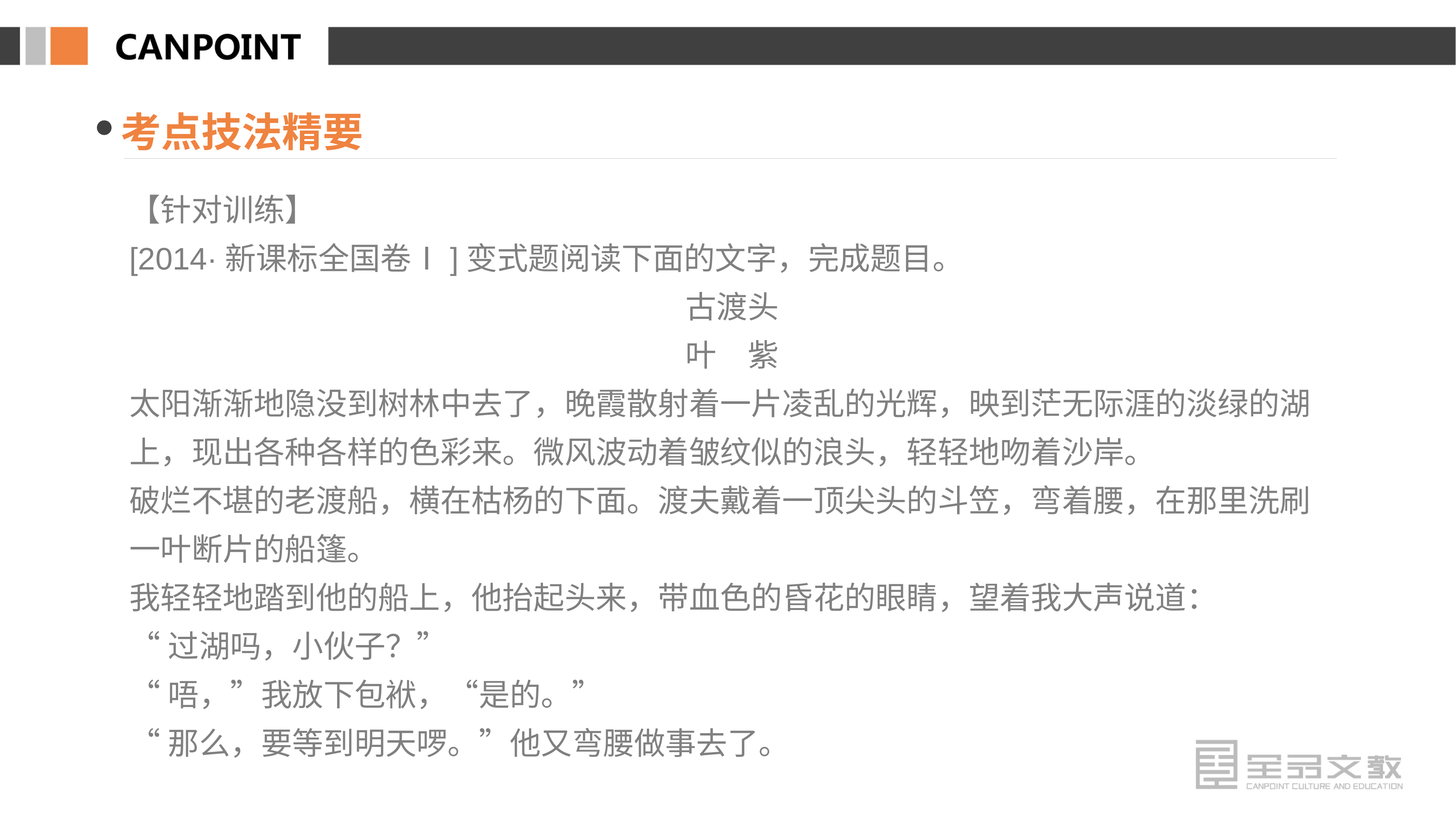

考点技法精要

【针对训练】
[2014·新课标全国卷Ⅰ]变式题阅读下面的文字，完成题目。
古渡头
叶　紫
太阳渐渐地隐没到树林中去了，晚霞散射着一片凌乱的光辉，映到茫无际涯的淡绿的湖上，现出各种各样的色彩来。微风波动着皱纹似的浪头，轻轻地吻着沙岸。
破烂不堪的老渡船，横在枯杨的下面。渡夫戴着一顶尖头的斗笠，弯着腰，在那里洗刷一叶断片的船篷。
我轻轻地踏到他的船上，他抬起头来，带血色的昏花的眼睛，望着我大声说道：
“过湖吗，小伙子？”
“唔，”我放下包袱，“是的。”
“那么，要等到明天啰。”他又弯腰做事去了。